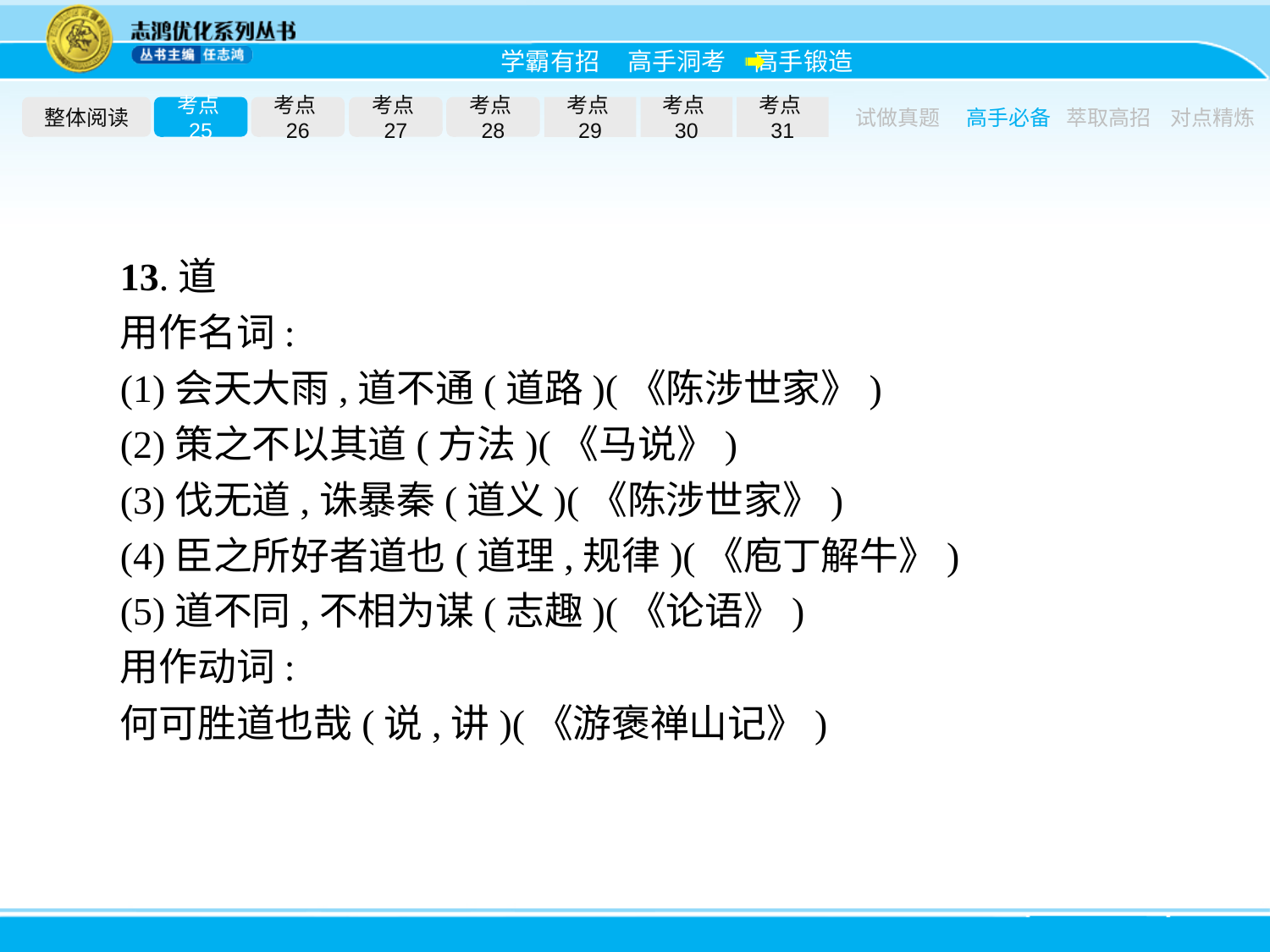

整体阅读
考点25
考点26
考点27
考点28
考点29
考点30
考点31
试做真题
高手必备
萃取高招
对点精炼
13.道
用作名词:
(1)会天大雨,道不通(道路)(《陈涉世家》)
(2)策之不以其道(方法)(《马说》)
(3)伐无道,诛暴秦(道义)(《陈涉世家》)
(4)臣之所好者道也(道理,规律)(《庖丁解牛》)
(5)道不同,不相为谋(志趣)(《论语》)
用作动词:
何可胜道也哉(说,讲)(《游褒禅山记》)